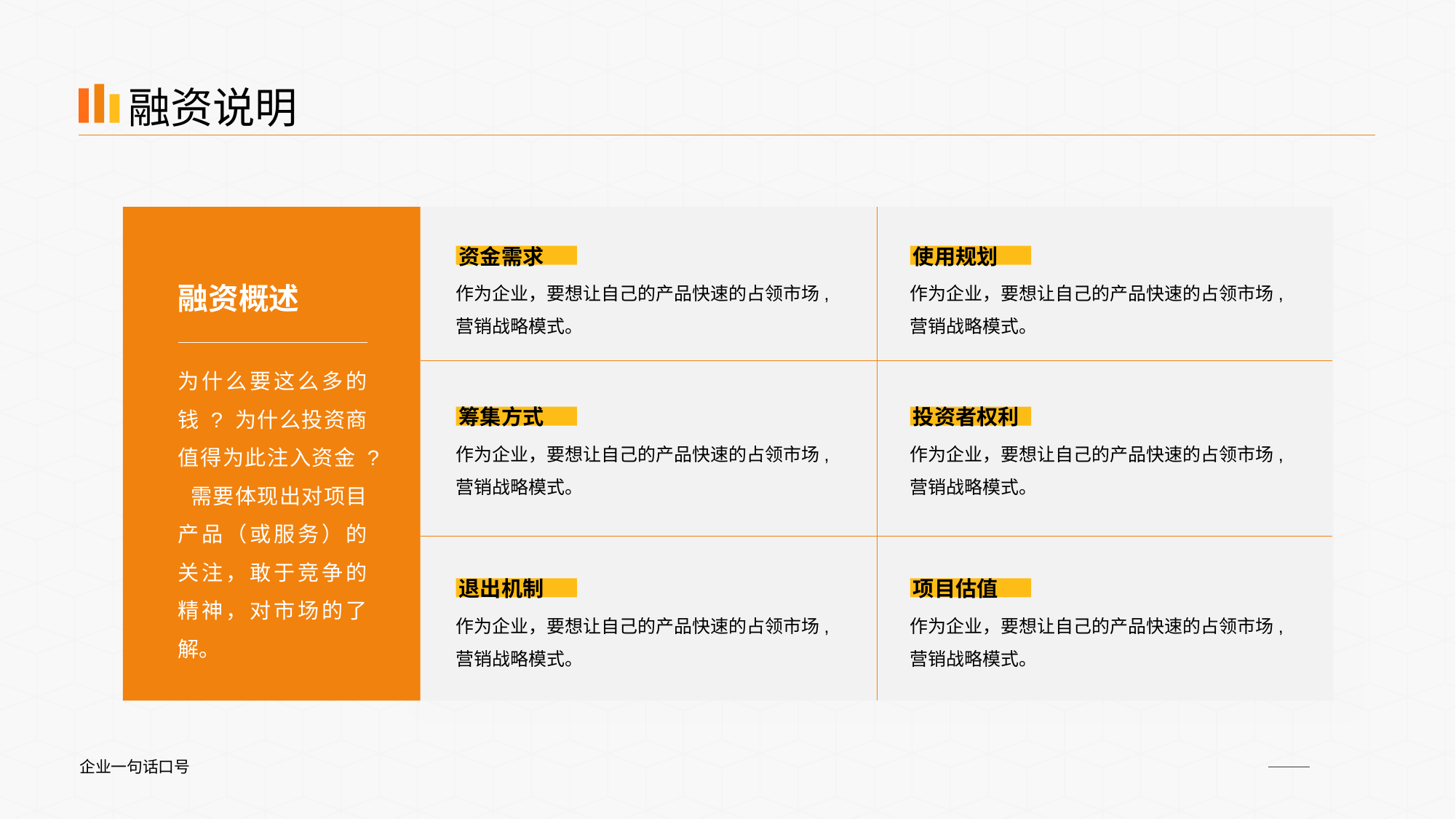

融资说明

资金需求
使用规划

作为企业，要想让自己的产品快速的占领市场,营销战略模式。
作为企业，要想让自己的产品快速的占领市场,营销战略模式。
融资概述
为什么要这么多的钱 ? 为什么投资商值得为此注入资金 ? 需要体现出对项目产品（或服务）的关注，敢于竞争的精神，对市场的了解。
筹集方式
投资者权利

作为企业，要想让自己的产品快速的占领市场,营销战略模式。
作为企业，要想让自己的产品快速的占领市场,营销战略模式。
退出机制
项目估值

作为企业，要想让自己的产品快速的占领市场,营销战略模式。
作为企业，要想让自己的产品快速的占领市场,营销战略模式。